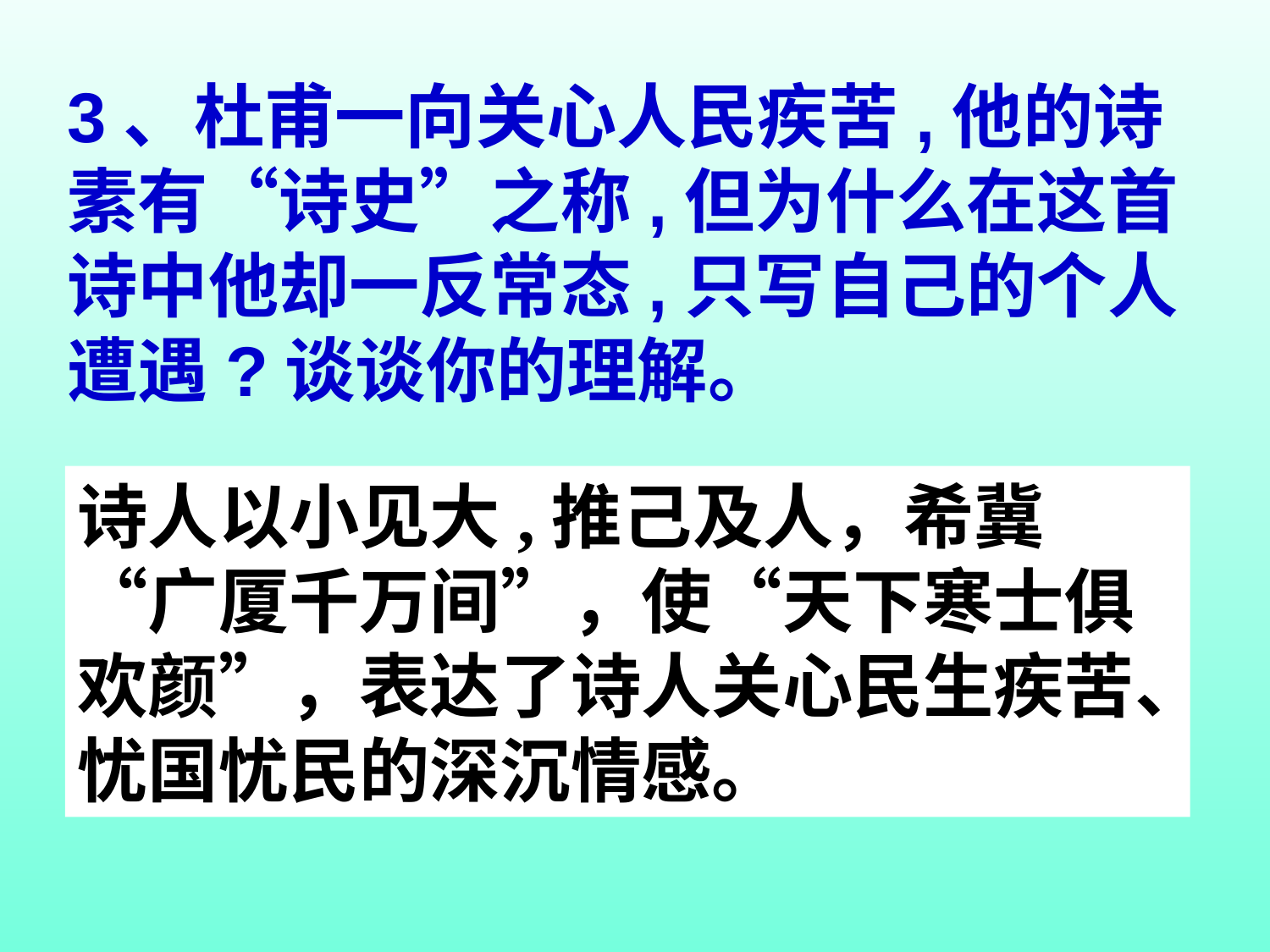

3、杜甫一向关心人民疾苦,他的诗素有“诗史”之称,但为什么在这首诗中他却一反常态,只写自己的个人遭遇?谈谈你的理解。
诗人以小见大,推己及人，希冀“广厦千万间”，使“天下寒士俱欢颜”，表达了诗人关心民生疾苦、忧国忧民的深沉情感。